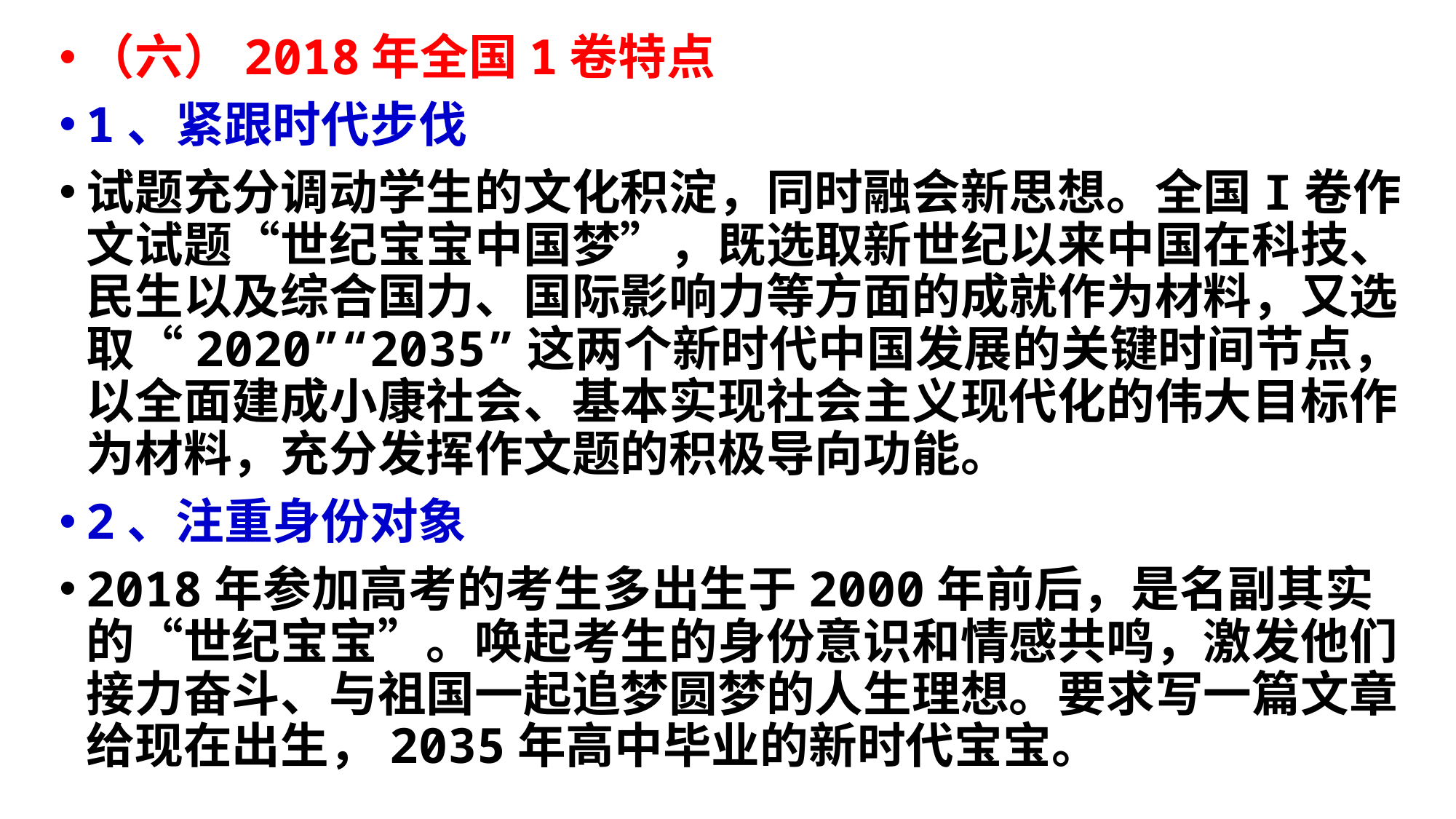

（六）2018年全国1卷特点
1、紧跟时代步伐
试题充分调动学生的文化积淀，同时融会新思想。全国I卷作文试题“世纪宝宝中国梦”，既选取新世纪以来中国在科技、民生以及综合国力、国际影响力等方面的成就作为材料，又选取“2020”“2035”这两个新时代中国发展的关键时间节点，以全面建成小康社会、基本实现社会主义现代化的伟大目标作为材料，充分发挥作文题的积极导向功能。
2、注重身份对象
2018年参加高考的考生多出生于2000年前后，是名副其实的“世纪宝宝”。唤起考生的身份意识和情感共鸣，激发他们接力奋斗、与祖国一起追梦圆梦的人生理想。要求写一篇文章给现在出生，2035年高中毕业的新时代宝宝。